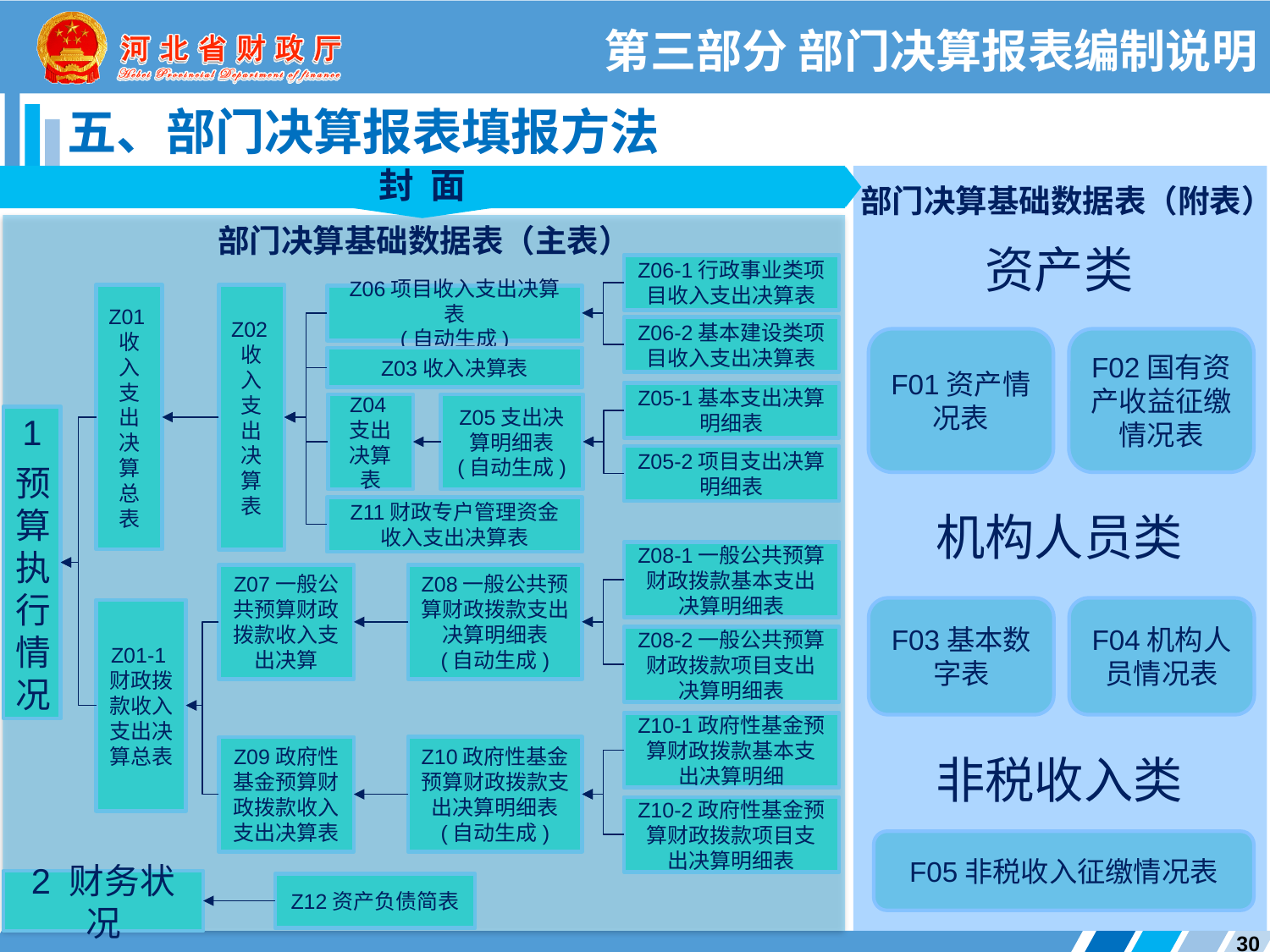

第三部分 部门决算报表编制说明
五、部门决算报表填报方法
部门决算基础数据表（附表）

封  面

部门决算基础数据表（主表）

资产类
Z06-1行政事业类项目收入支出决算表
Z01收入支出决算总表
Z02收入支出决算表
Z06项目收入支出决算表
(自动生成)
Z06-2基本建设类项目收入支出决算表
F01资产情况表
F02国有资产收益征缴情况表
Z03收入决算表
Z05-1基本支出决算明细表
Z04支出决算表
Z05支出决算明细表
(自动生成)
1

预算执行情况
Z05-2项目支出决算明细表
Z11财政专户管理资金收入支出决算表
机构人员类
Z08-1一般公共预算财政拨款基本支出决算明细表
Z07一般公共预算财政拨款收入支出决算
Z08一般公共预算财政拨款支出决算明细表
(自动生成)
F03基本数字表
F04机构人员情况表
Z01-1财政拨款收入支出决算总表
Z08-2一般公共预算财政拨款项目支出决算明细表
Z10-1政府性基金预算财政拨款基本支出决算明细
Z10政府性基金预算财政拨款支出决算明细表
(自动生成)
Z09政府性基金预算财政拨款收入支出决算表
非税收入类
Z10-2政府性基金预算财政拨款项目支出决算明细表
F05非税收入征缴情况表
2 财务状况
Z12资产负债简表
30